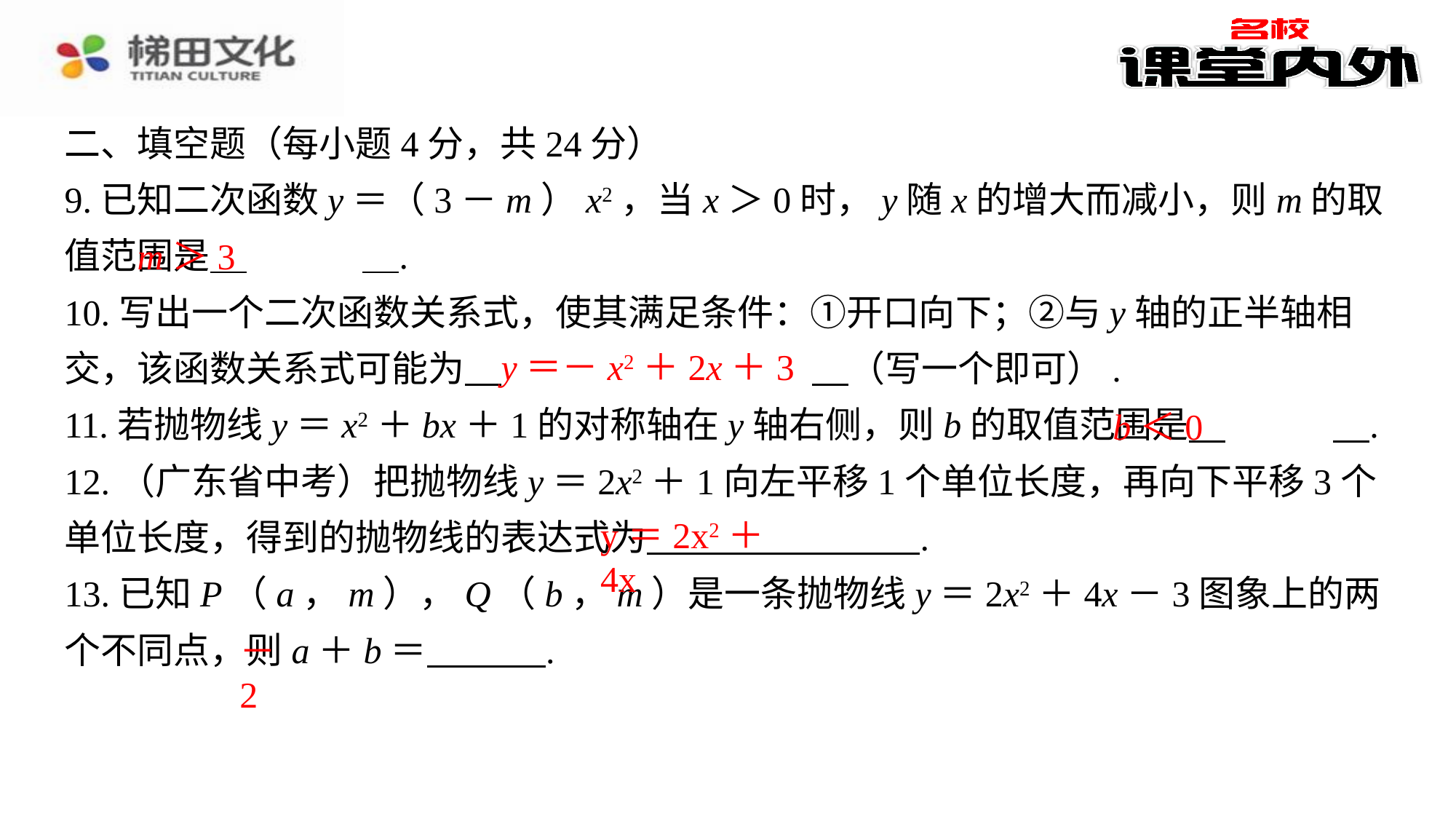

二、填空题（每小题4分，共24分）
9.已知二次函数y＝（3－m）x2，当x＞0时，y随x的增大而减小，则m的取值范围是 　m＞3　⁠.
10.写出一个二次函数关系式，使其满足条件：①开口向下；②与y轴的正半轴相交，该函数关系式可能为 　y＝－x2＋2x＋3　⁠（写一个即可）.
11.若抛物线y＝x2＋bx＋1的对称轴在y轴右侧，则b的取值范围是 　b＜0　⁠.
12.（广东省中考）把抛物线y＝2x2＋1向左平移1个单位长度，再向下平移3个单位长度，得到的抛物线的表达式为 　                          ⁠.
13.已知P（a，m），Q（b，m）是一条抛物线y＝2x2＋4x－3图象上的两个不同点，则a＋b＝ 　         ⁠.
m＞3
y＝－x2＋2x＋3
b＜0
y＝2x2＋4x
－2